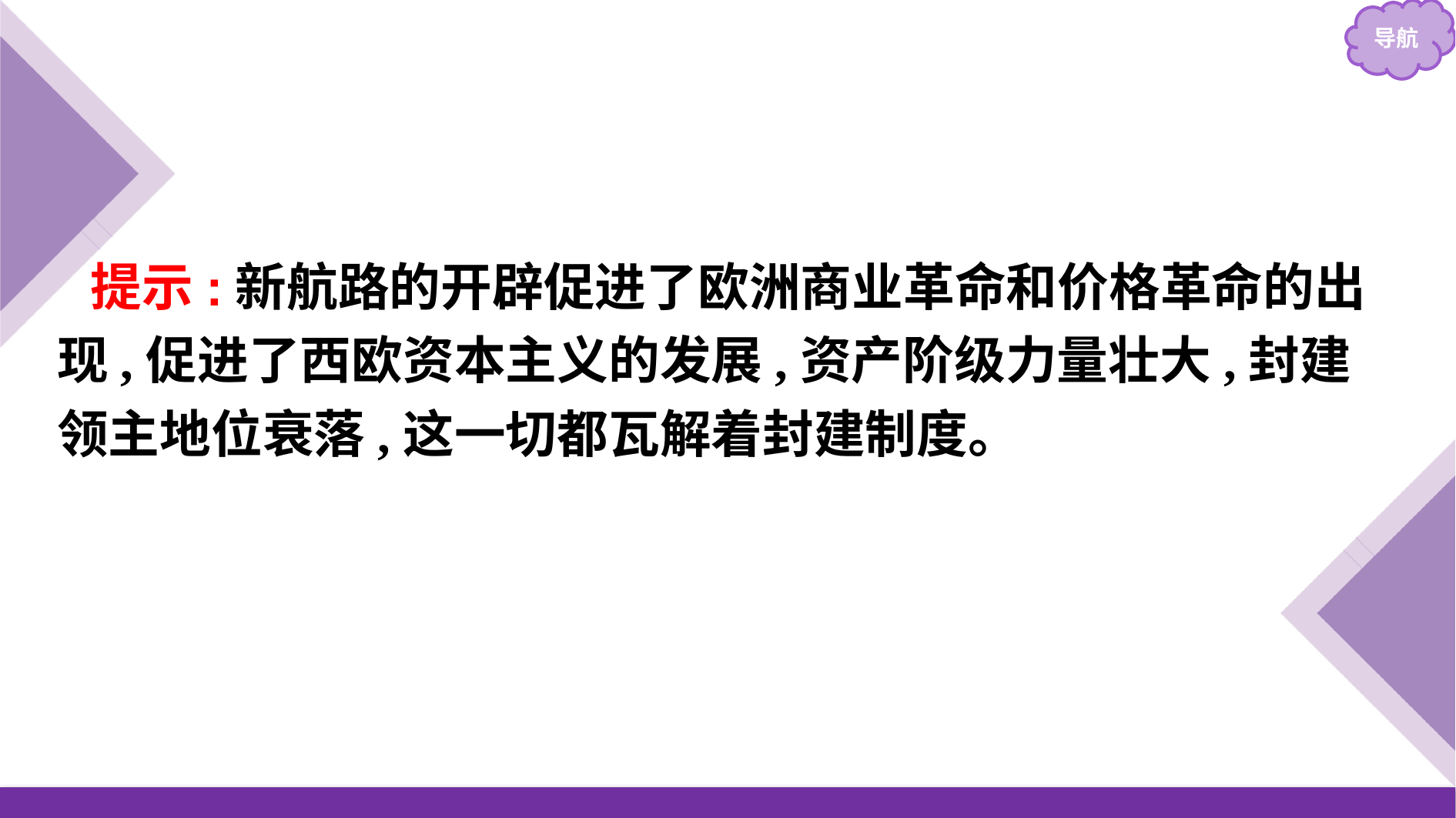

提示:新航路的开辟促进了欧洲商业革命和价格革命的出现,促进了西欧资本主义的发展,资产阶级力量壮大,封建领主地位衰落,这一切都瓦解着封建制度。